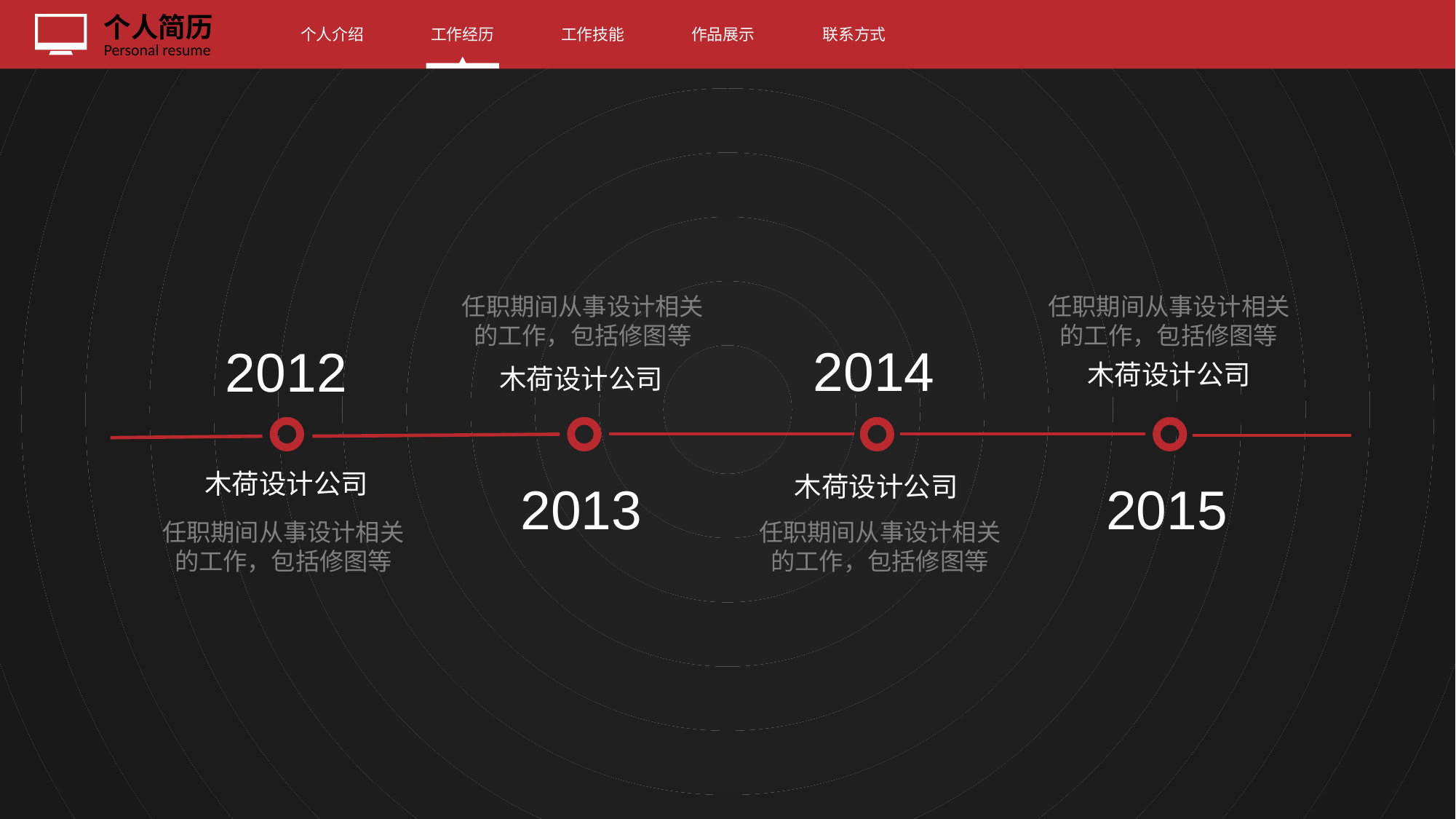

个人介绍
工作经历
工作技能
作品展示
联系方式

任职期间从事设计相关的工作，包括修图等
任职期间从事设计相关的工作，包括修图等
2014
2012
木荷设计公司
木荷设计公司

木荷设计公司
木荷设计公司
2013
2015
任职期间从事设计相关的工作，包括修图等
任职期间从事设计相关的工作，包括修图等